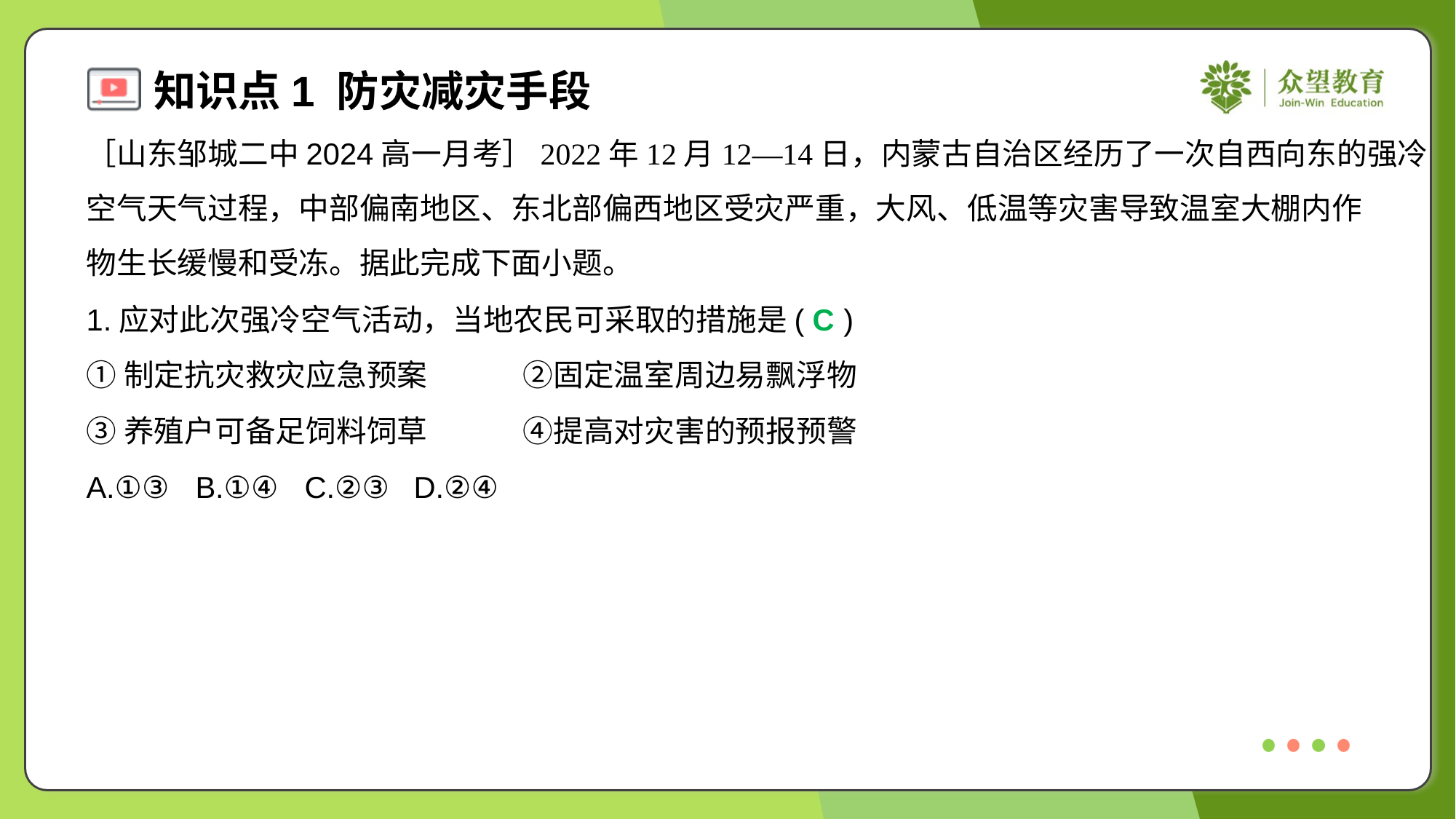

［山东邹城二中2024高一月考］2022年12月12—14日，内蒙古自治区经历了一次自西向东的强冷
空气天气过程，中部偏南地区、东北部偏西地区受灾严重，大风、低温等灾害导致温室大棚内作
物生长缓慢和受冻。据此完成下面小题。
1.应对此次强冷空气活动，当地农民可采取的措施是(     )
C
①制定抗灾救灾应急预案	②固定温室周边易飘浮物
③养殖户可备足饲料饲草	④提高对灾害的预报预警
A.①③	B.①④	C.②③	D.②④